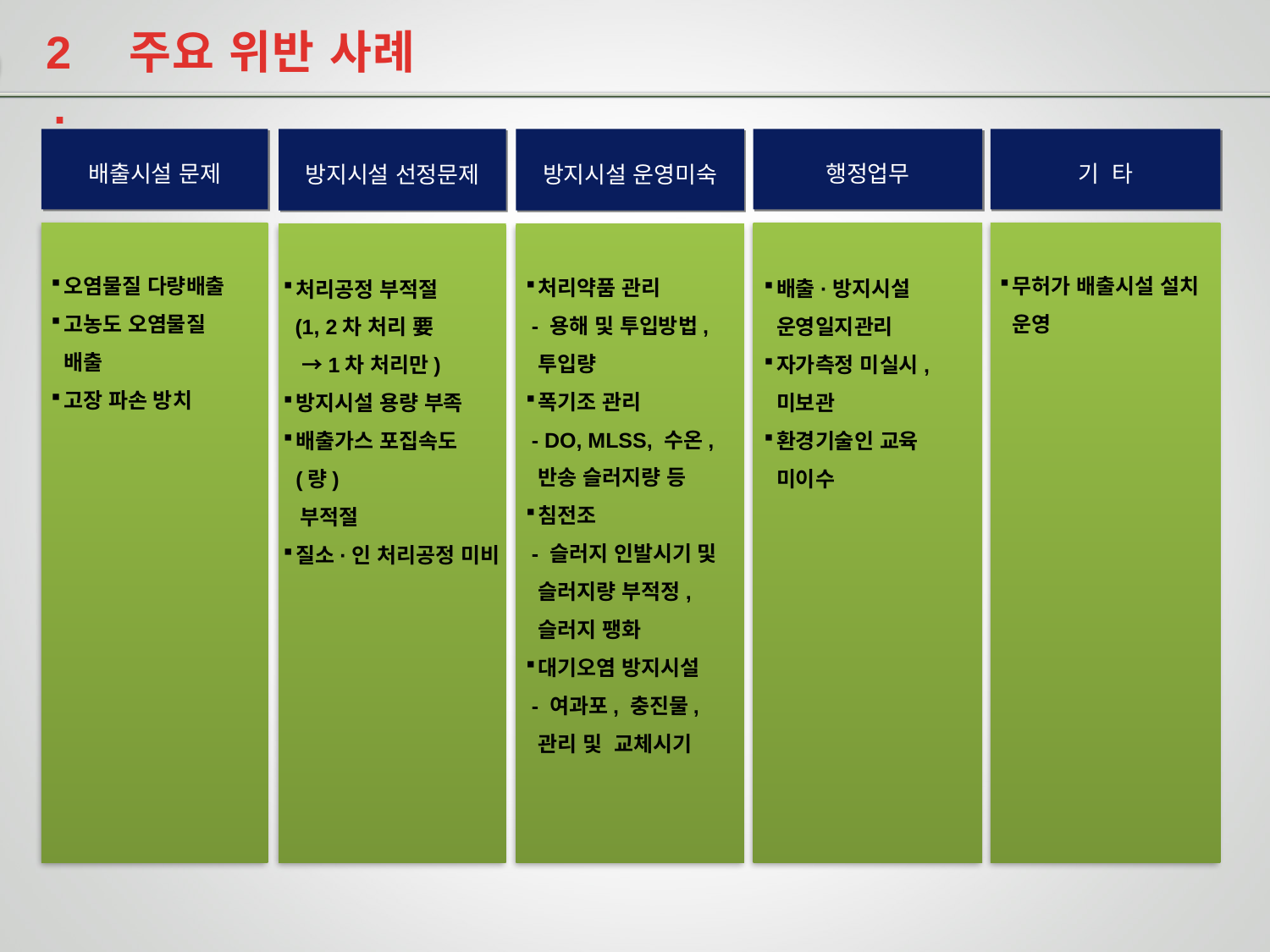

2.
주요 위반 사례
배출시설 문제

오염물질 다량배출
고농도 오염물질
배출
고장 파손 방치

방지시설 선정문제

처리공정 부적절
  (1, 2차 처리 要
 →1차 처리만)
방지시설 용량 부족
배출가스 포집속도(량)
  부적절
질소·인 처리공정 미비

방지시설 운영미숙

처리약품 관리
 - 용해 및 투입방법, 투입량
폭기조 관리
 - DO, MLSS, 수온, 반송 슬러지량 등
침전조
 - 슬러지 인발시기 및 슬러지량 부적정,
슬러지 팽화
대기오염 방지시설
 - 여과포, 충진물,
관리 및  교체시기

행정업무

배출·방지시설
운영일지관리
자가측정 미실시,
미보관
환경기술인 교육
미이수
기  타

무허가 배출시설 설치 운영